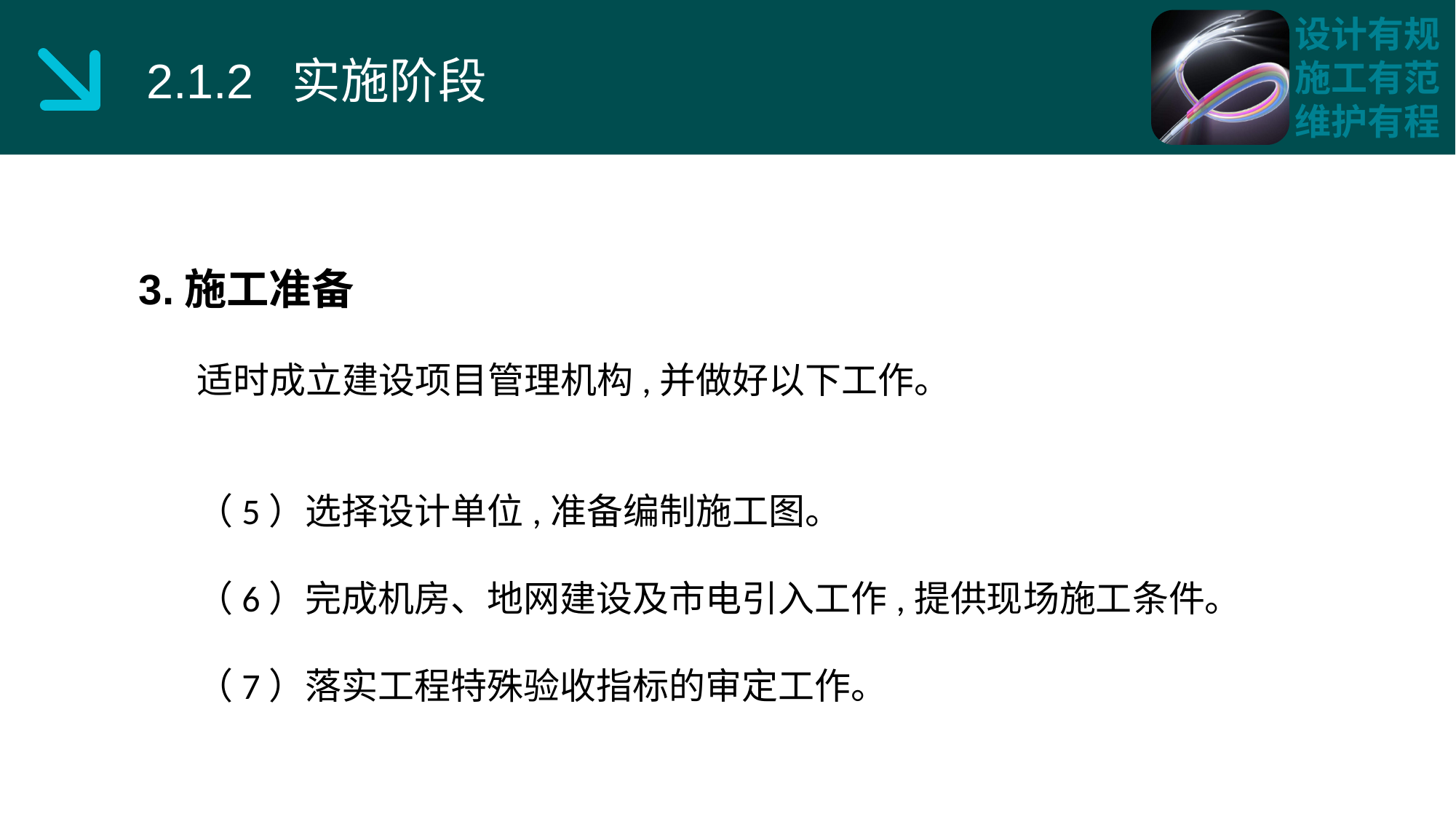

2.1.2  实施阶段

3.施工准备

      适时成立建设项目管理机构,并做好以下工作。

      （5）选择设计单位,准备编制施工图。

      （6）完成机房、地网建设及市电引入工作,提供现场施工条件。

      （7）落实工程特殊验收指标的审定工作。